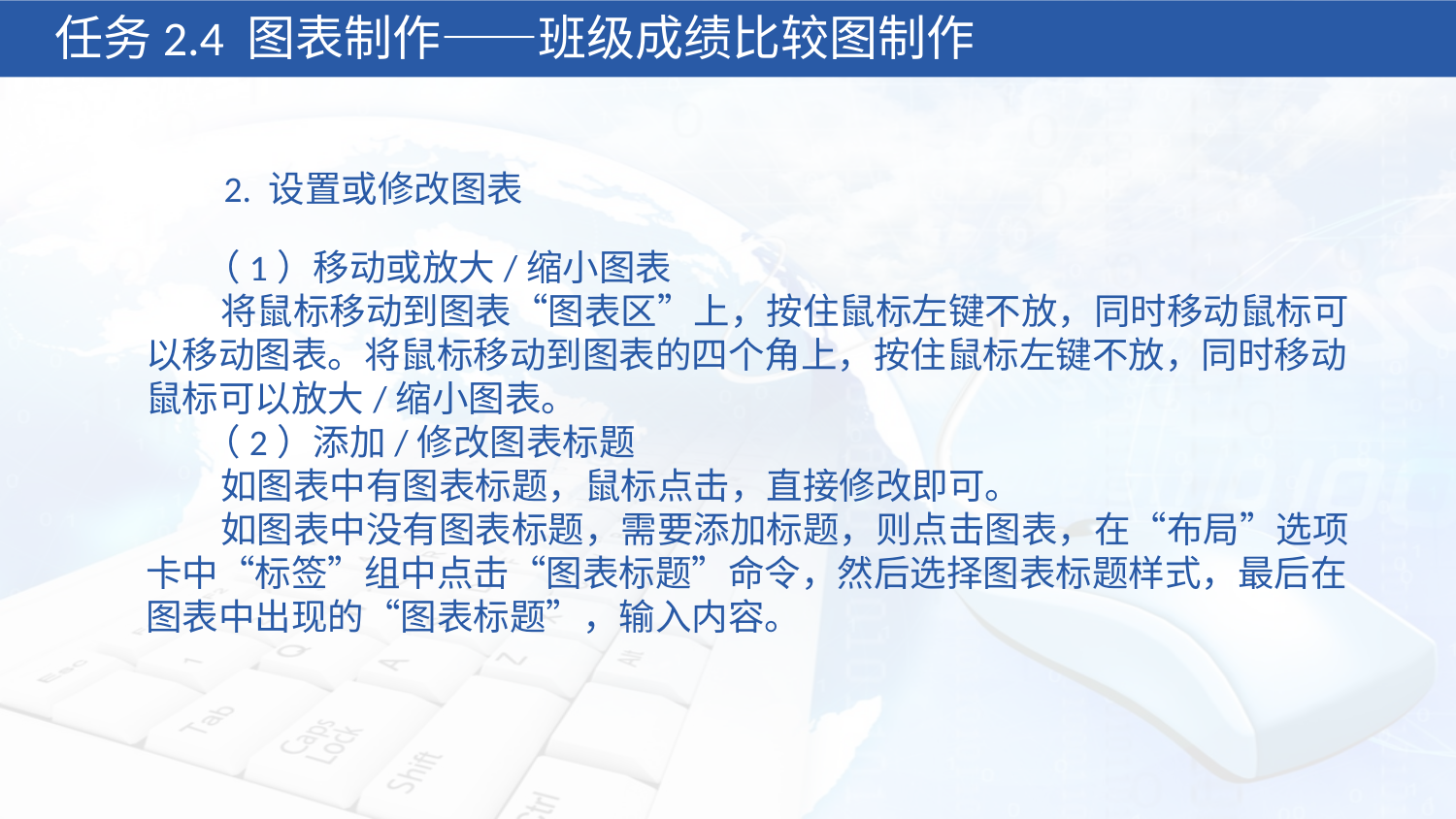

任务2.4 图表制作——班级成绩比较图制作
                  2. 设置或修改图表
      （1）移动或放大/缩小图表
        将鼠标移动到图表“图表区”上，按住鼠标左键不放，同时移动鼠标可以移动图表。将鼠标移动到图表的四个角上，按住鼠标左键不放，同时移动鼠标可以放大/缩小图表。
      （2）添加/修改图表标题
        如图表中有图表标题，鼠标点击，直接修改即可。
        如图表中没有图表标题，需要添加标题，则点击图表，在“布局”选项卡中“标签”组中点击“图表标题”命令，然后选择图表标题样式，最后在图表中出现的“图表标题”，输入内容。